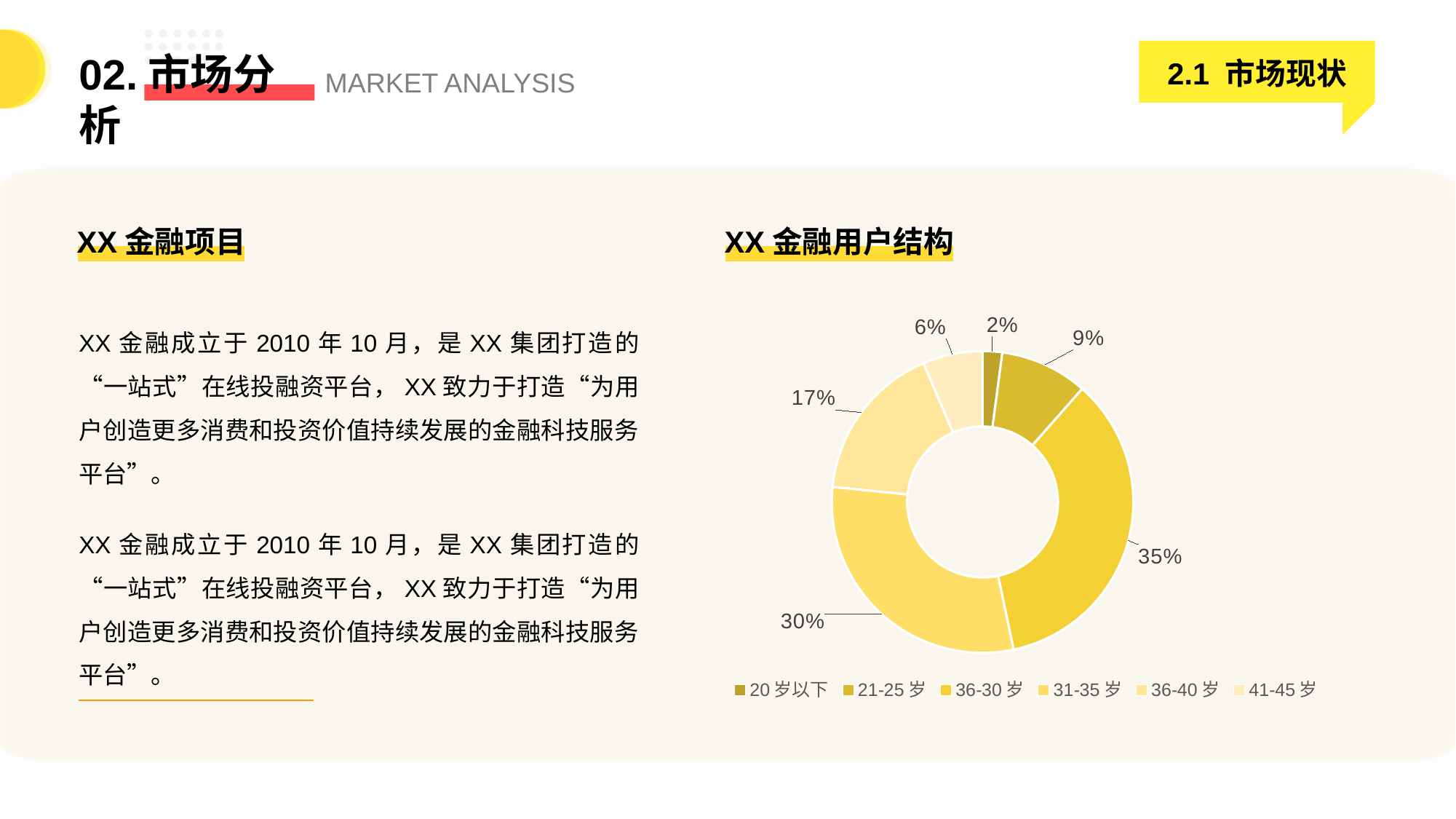

2.1 市场现状

02.市场分析
MARKET ANALYSIS

XX金融项目
XX金融用户结构

### Chart

| Category | 金融用户年龄分布 |
|---|---|
| 20岁以下 | 0.021 |
| 21-25岁 | 0.094 |
| 36-30岁 | 0.352 |
| 31-35岁 | 0.299 |
| 36-40岁 | 0.17 |
| 41-45岁 | 0.064 |
XX金融成立于2010年10月，是XX集团打造的“一站式”在线投融资平台，XX致力于打造“为用户创造更多消费和投资价值持续发展的金融科技服务平台”。
XX金融成立于2010年10月，是XX集团打造的“一站式”在线投融资平台，XX致力于打造“为用户创造更多消费和投资价值持续发展的金融科技服务平台”。